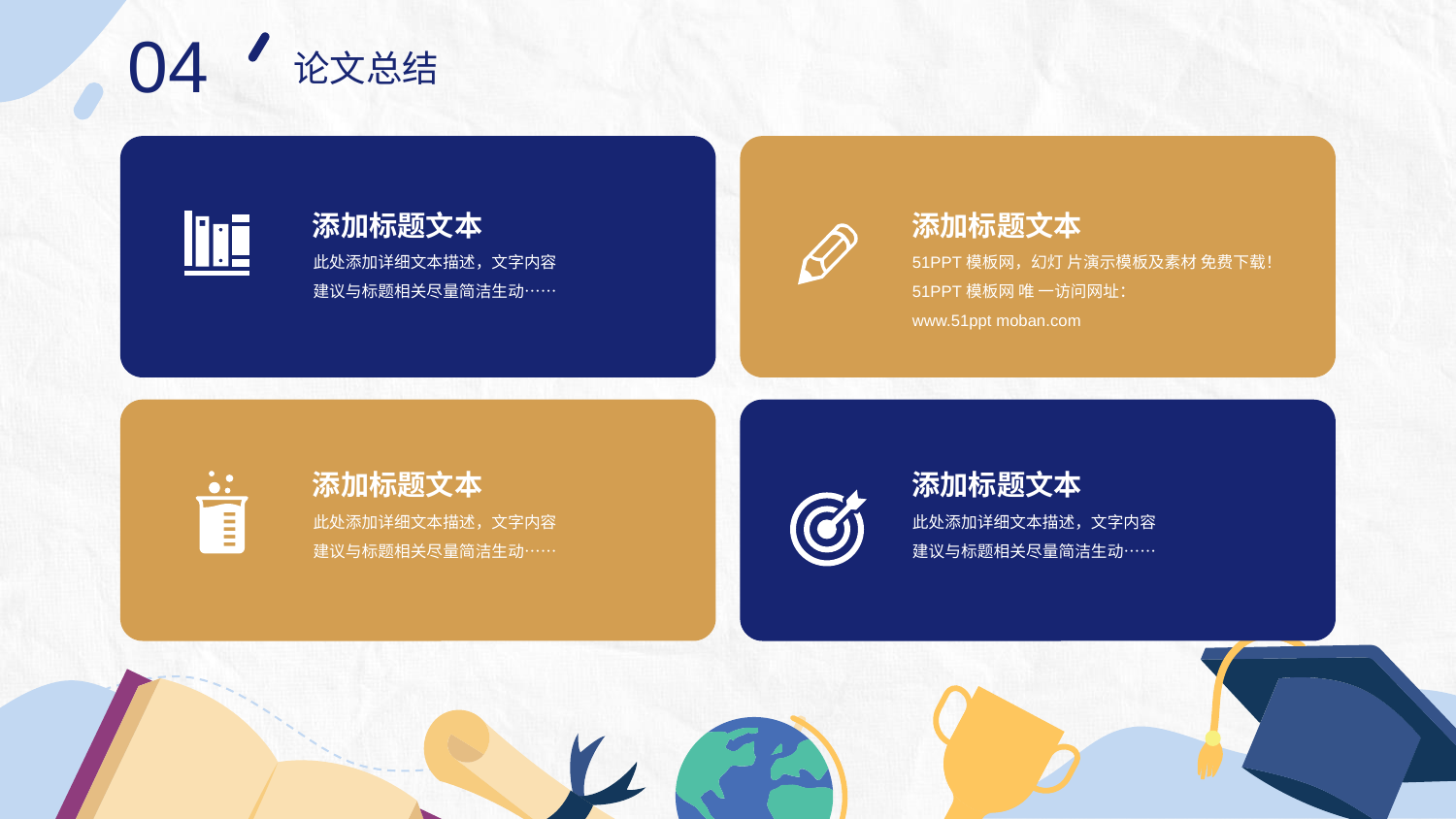

04

论文总结

添加标题文本
此处添加详细文本描述，文字内容建议与标题相关尽量简洁生动……
添加标题文本
51PPT模板网，幻灯 片演示模板及素材 免费下载！
51PPT模板网 唯 一访问网址：
www.51ppt moban.com

添加标题文本
此处添加详细文本描述，文字内容建议与标题相关尽量简洁生动……
添加标题文本
此处添加详细文本描述，文字内容建议与标题相关尽量简洁生动……